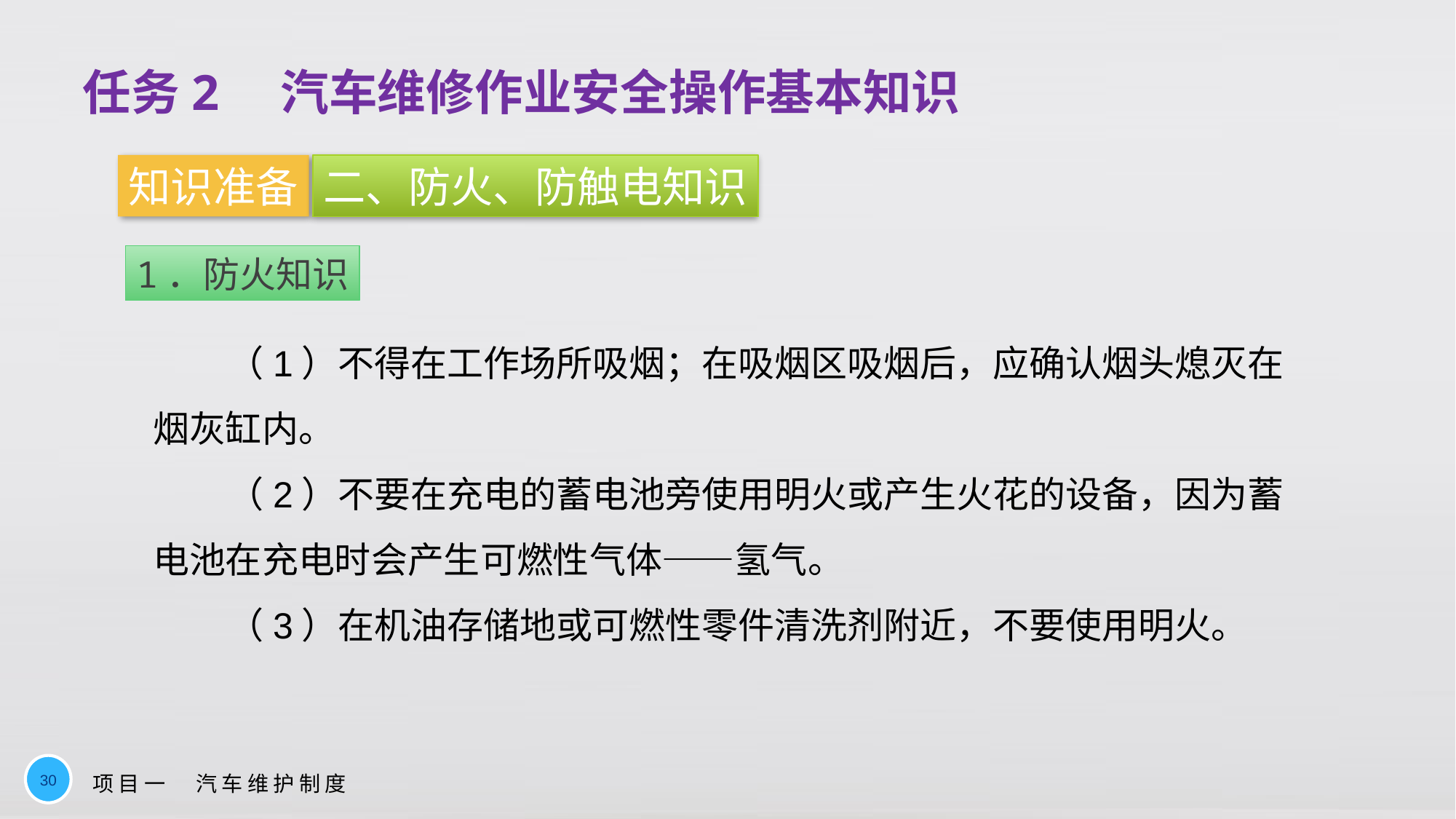

任务2　汽车维修作业安全操作基本知识
知识准备
二、防火、防触电知识
1．防火知识
（1）不得在工作场所吸烟；在吸烟区吸烟后，应确认烟头熄灭在烟灰缸内。
（2）不要在充电的蓄电池旁使用明火或产生火花的设备，因为蓄电池在充电时会产生可燃性气体——氢气。
（3）在机油存储地或可燃性零件清洗剂附近，不要使用明火。
30